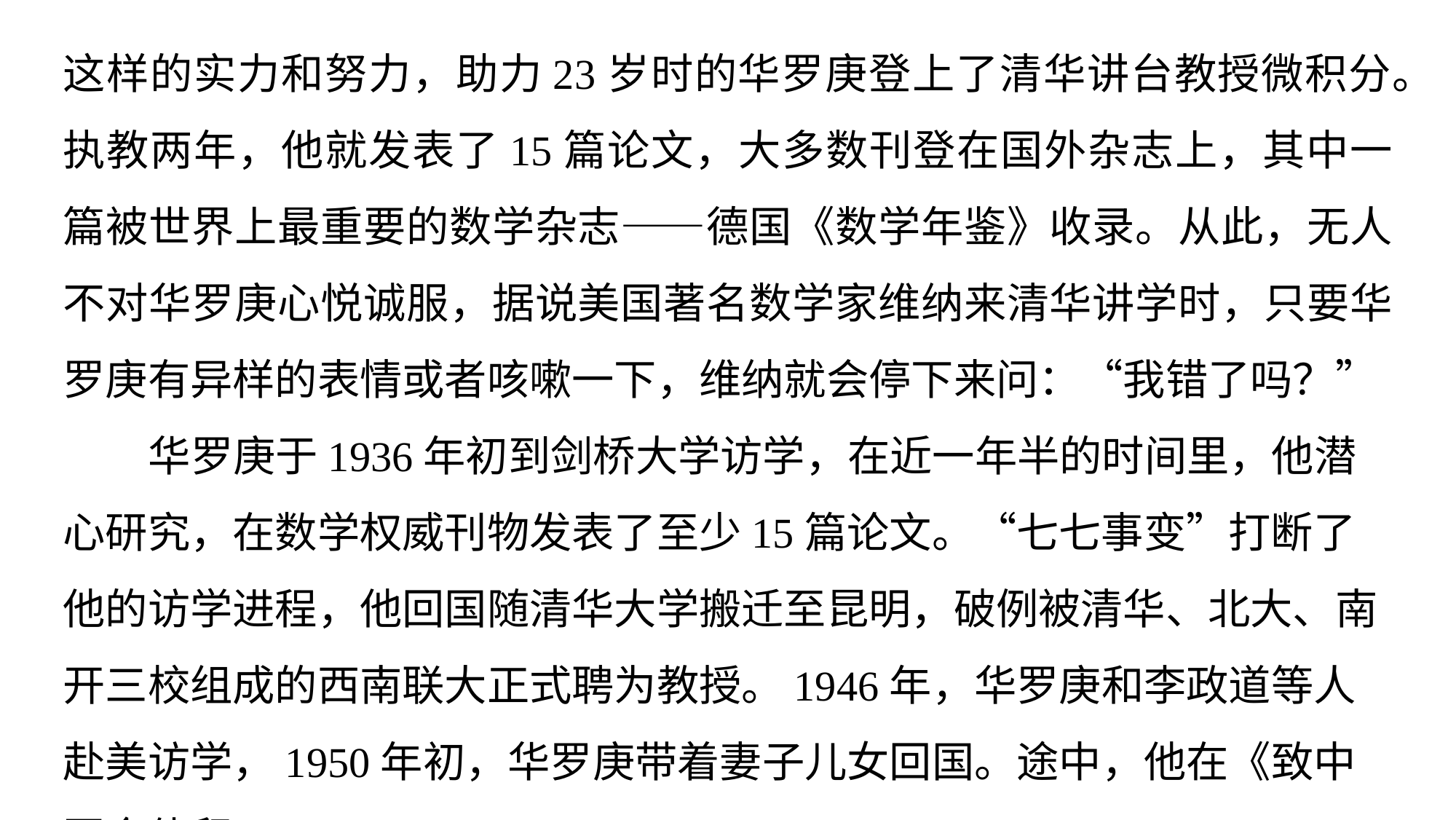

这样的实力和努力，助力23岁时的华罗庚登上了清华讲台教授微积分。执教两年，他就发表了15篇论文，大多数刊登在国外杂志上，其中一篇被世界上最重要的数学杂志——德国《数学年鉴》收录。从此，无人不对华罗庚心悦诚服，据说美国著名数学家维纳来清华讲学时，只要华罗庚有异样的表情或者咳嗽一下，维纳就会停下来问：“我错了吗？”
华罗庚于1936年初到剑桥大学访学，在近一年半的时间里，他潜心研究，在数学权威刊物发表了至少15篇论文。“七七事变”打断了他的访学进程，他回国随清华大学搬迁至昆明，破例被清华、北大、南开三校组成的西南联大正式聘为教授。1946年，华罗庚和李政道等人赴美访学，1950年初，华罗庚带着妻子儿女回国。途中，他在《致中国全体留